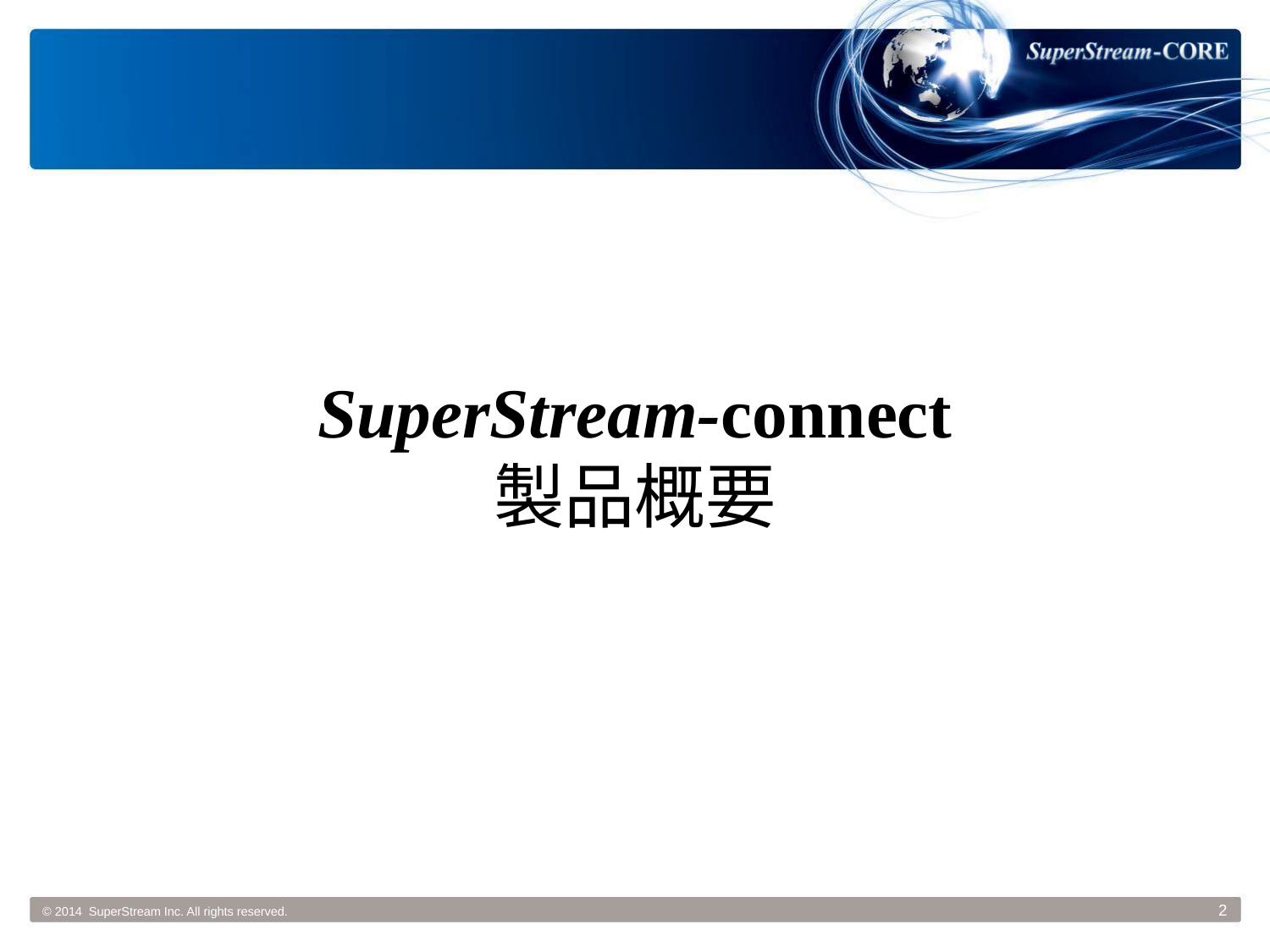

SuperStream-connect
製品概要

© 2014  SuperStream Inc. All rights reserved.
2